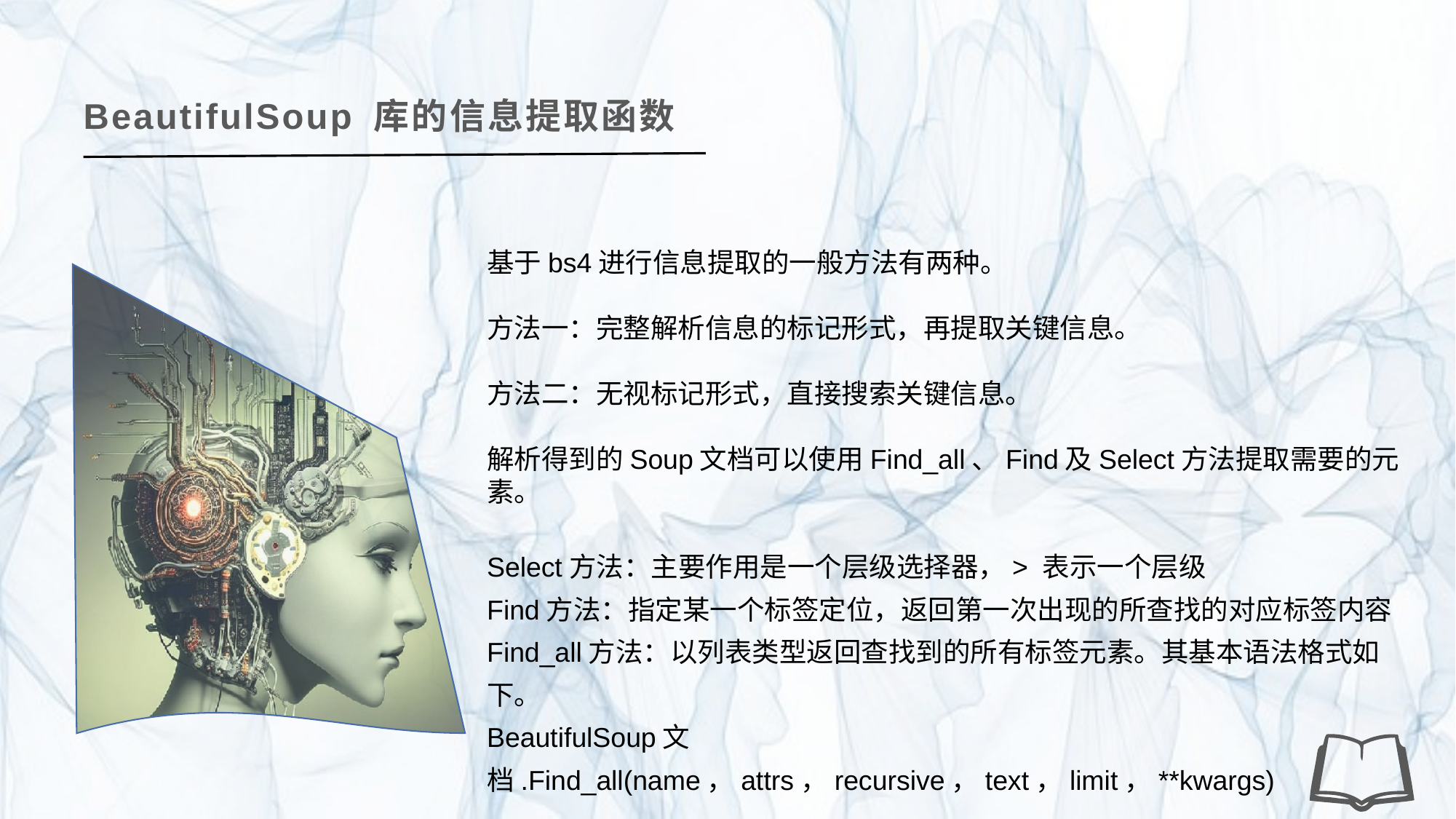

BeautifulSoup 库的信息提取函数
基于bs4进行信息提取的一般方法有两种。

方法一：完整解析信息的标记形式，再提取关键信息。

方法二：无视标记形式，直接搜索关键信息。

解析得到的Soup文档可以使用Find_all、Find及Select方法提取需要的元素。

Select方法：主要作用是一个层级选择器，> 表示一个层级
Find方法：指定某一个标签定位，返回第一次出现的所查找的对应标签内容
Find_all方法：以列表类型返回查找到的所有标签元素。其基本语法格式如下。
BeautifulSoup文档.Find_all(name，attrs，recursive，text，limit，**kwargs)

26